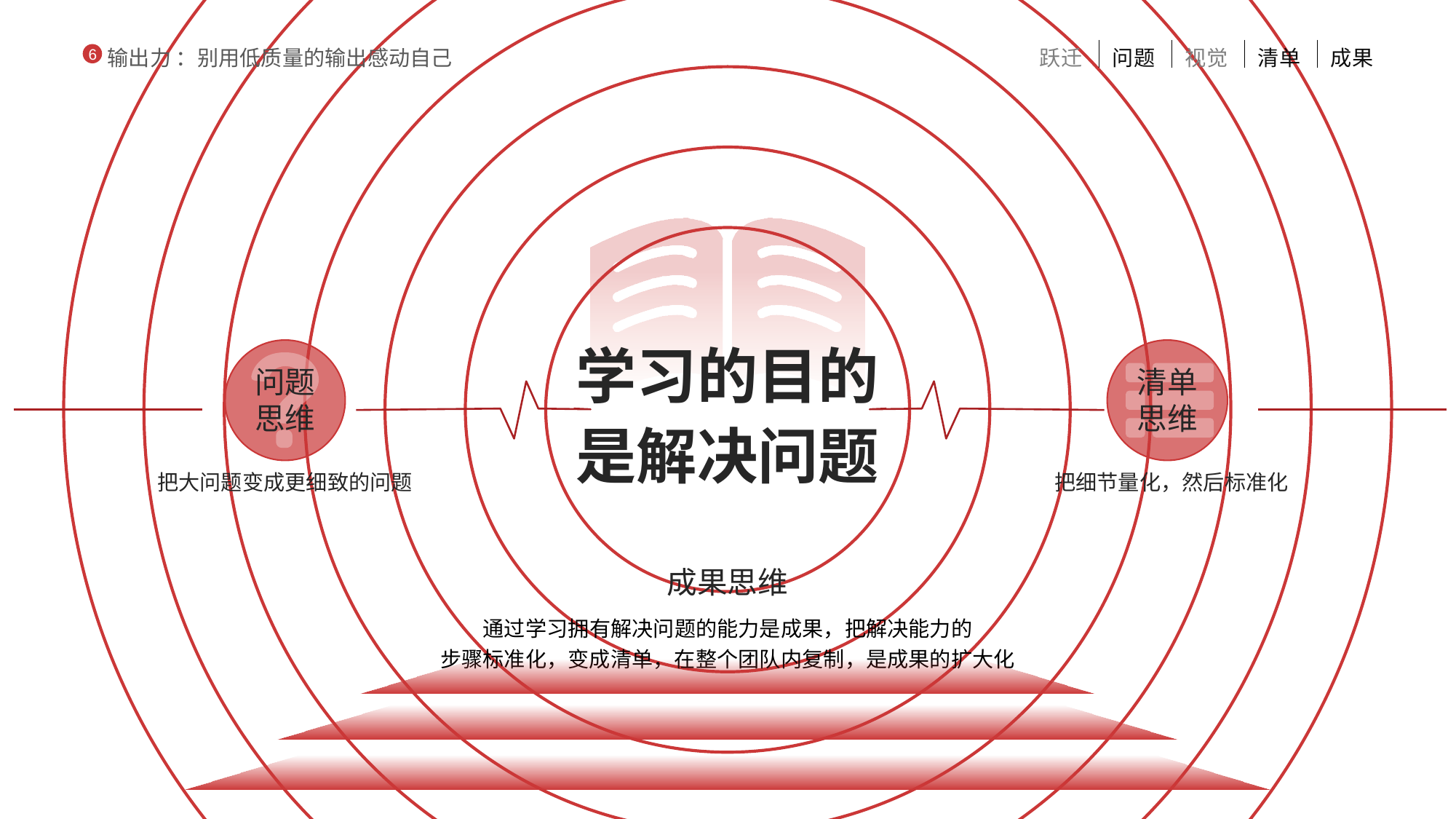

跃迁
问题
视觉
清单
成果
输出力 ：别用低质量的输出感动自己
6

学习的目的
是解决问题

问题
思维
清单
思维

把大问题变成更细致的问题
把细节量化，然后标准化
成果思维
通过学习拥有解决问题的能力是成果，把解决能力的
步骤标准化，变成清单，在整个团队内复制，是成果的扩大化